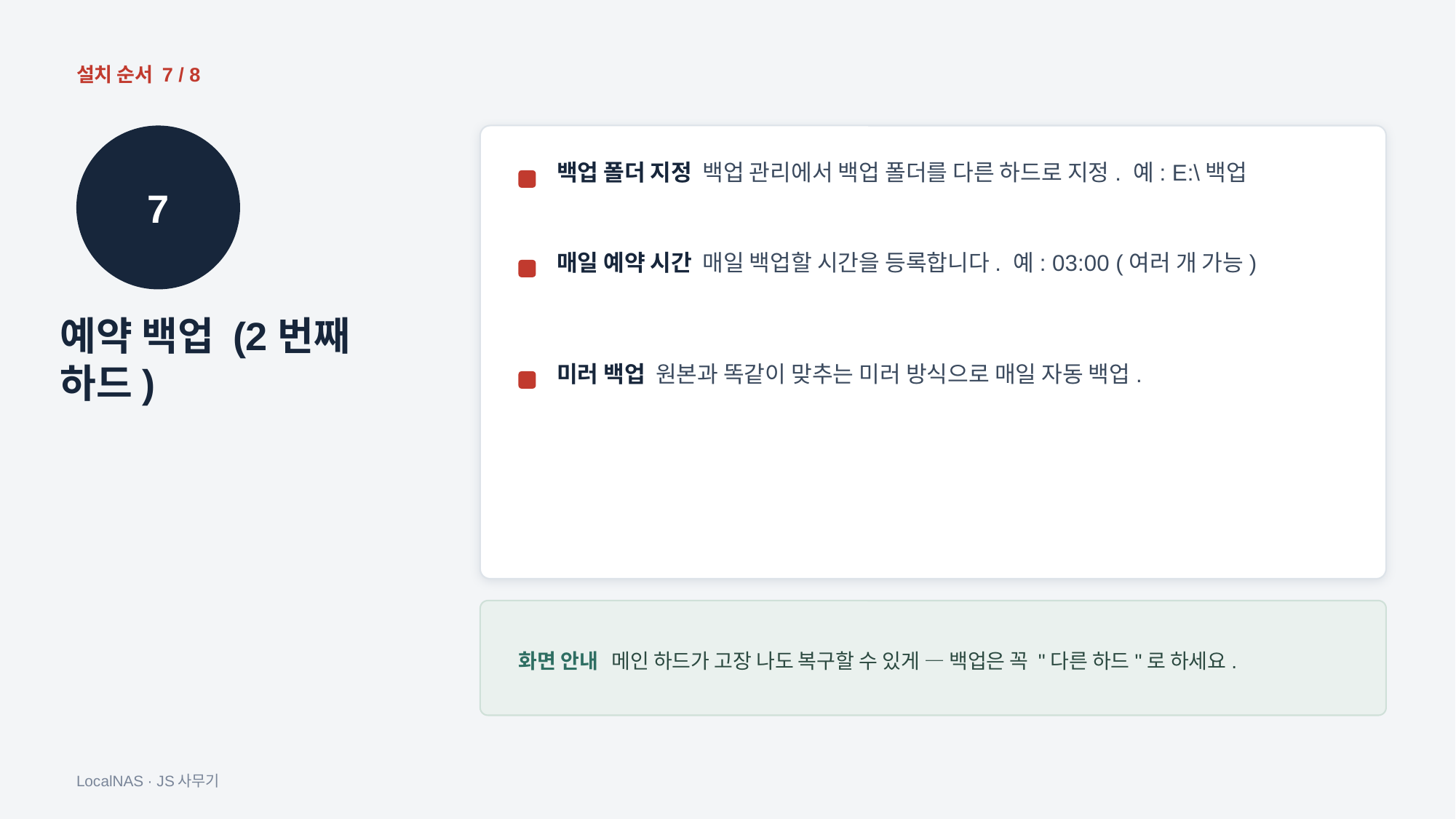

설치 순서 7 / 8

7

백업 폴더 지정  백업 관리에서 백업 폴더를 다른 하드로 지정. 예: E:\백업

매일 예약 시간  매일 백업할 시간을 등록합니다. 예: 03:00 (여러 개 가능)

예약 백업 (2번째 하드)
미러 백업  원본과 똑같이 맞추는 미러 방식으로 매일 자동 백업.

화면 안내   메인 하드가 고장 나도 복구할 수 있게 — 백업은 꼭 "다른 하드"로 하세요.
LocalNAS · JS사무기